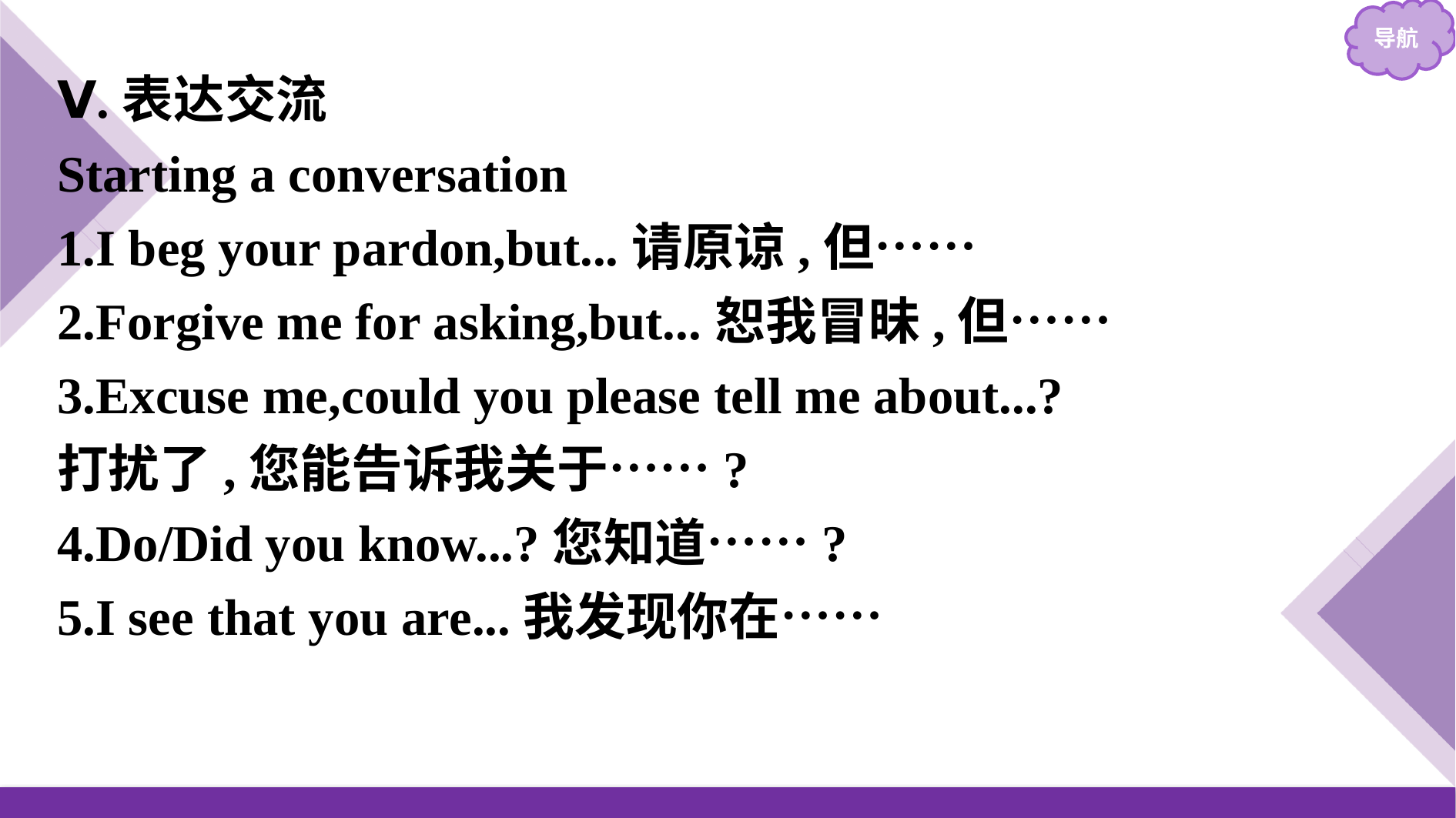

Ⅴ.表达交流
Starting a conversation
1.I beg your pardon,but...请原谅,但……
2.Forgive me for asking,but...恕我冒昧,但……
3.Excuse me,could you please tell me about...?
打扰了,您能告诉我关于……?
4.Do/Did you know...?您知道……?
5.I see that you are...我发现你在……